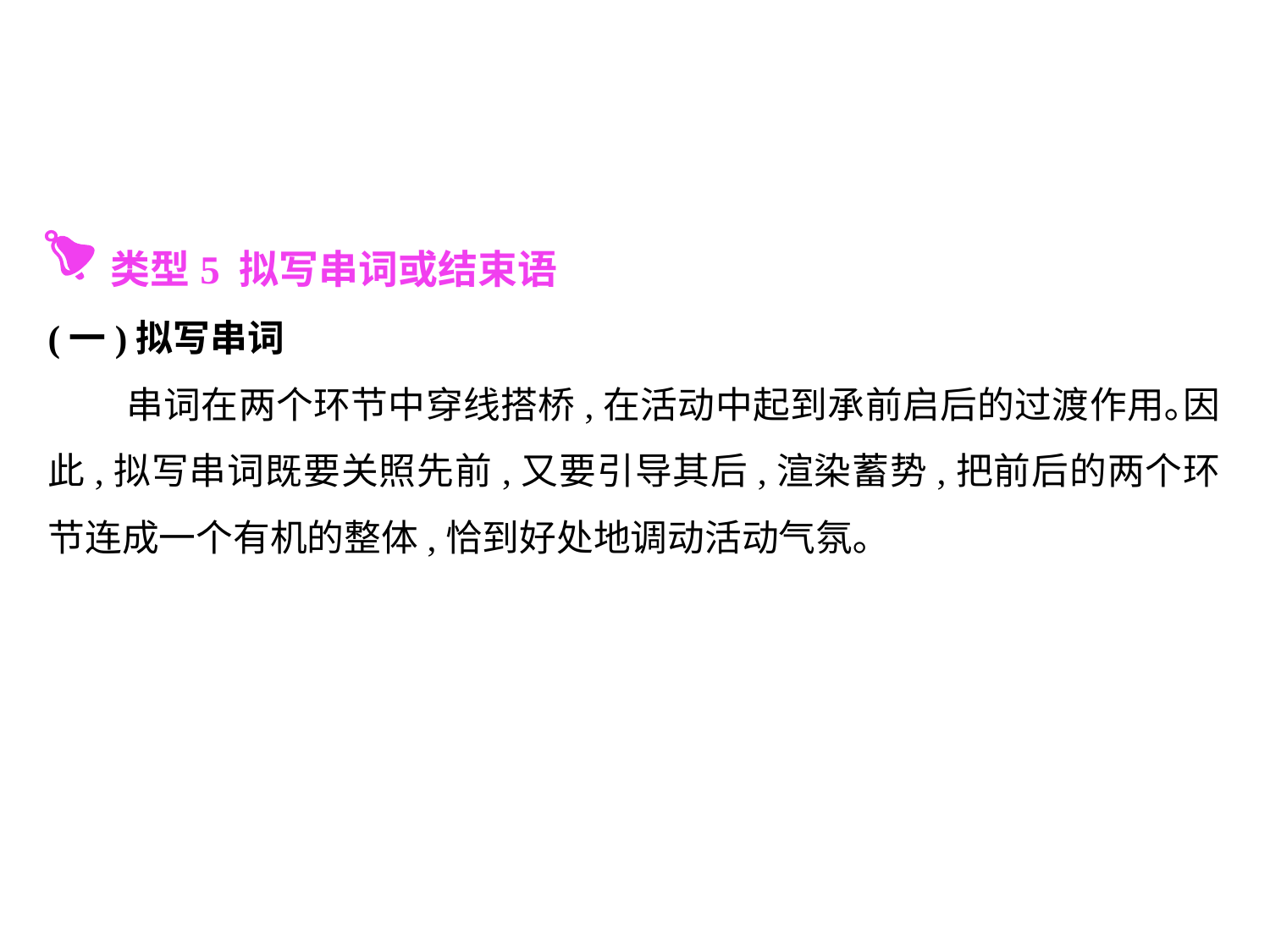

类型5 拟写串词或结束语

(一)拟写串词
        串词在两个环节中穿线搭桥,在活动中起到承前启后的过渡作用｡因此,拟写串词既要关照先前,又要引导其后,渲染蓄势,把前后的两个环节连成一个有机的整体,恰到好处地调动活动气氛｡